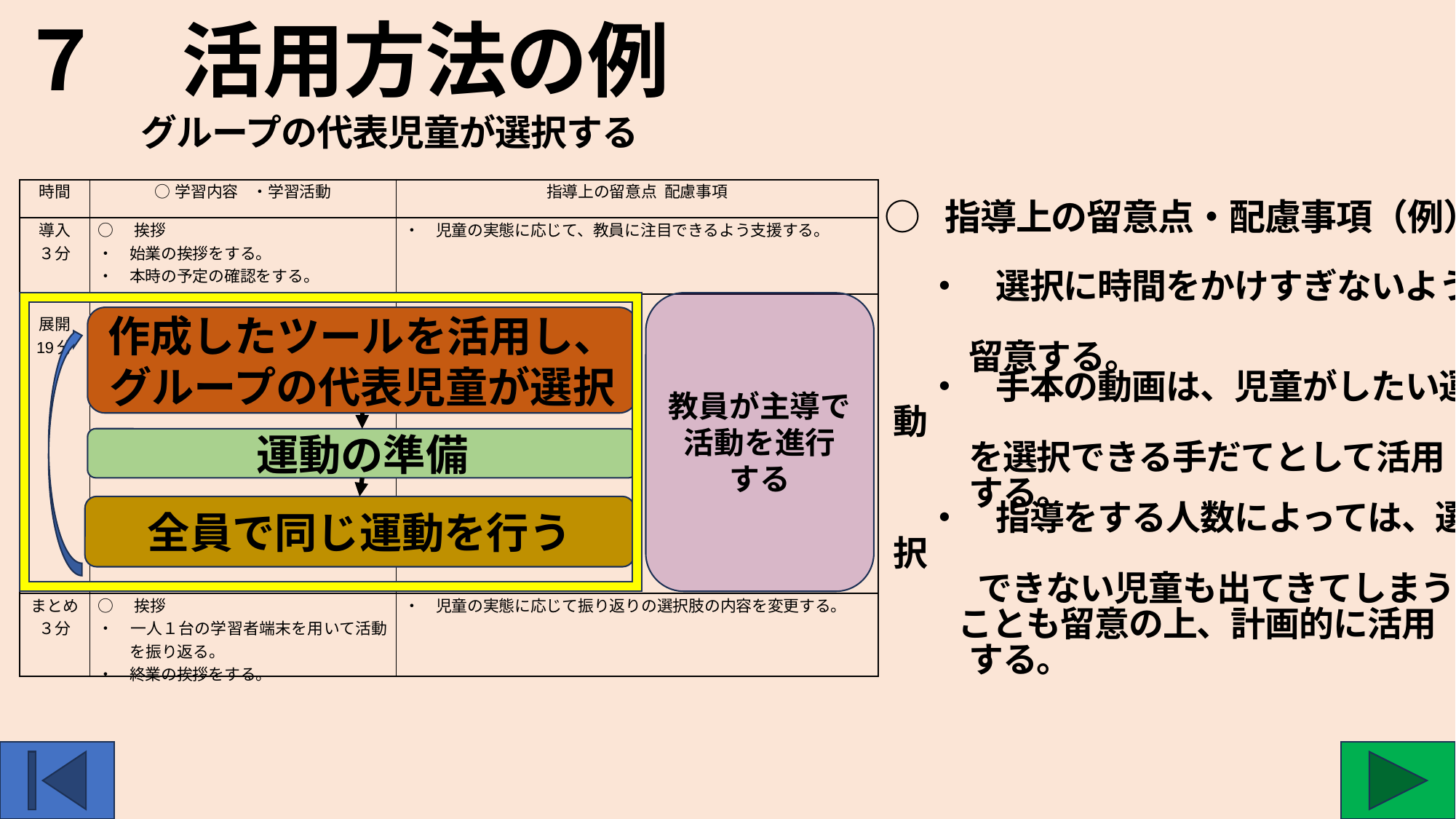

７　活用方法の例
グループの代表児童が選択する
| 時間 | ○学習内容 ・学習活動 | 指導上の留意点 配慮事項 |
| --- | --- | --- |
| 導入 ３分 | ○　挨拶 ・　始業の挨拶をする。 ・　本時の予定の確認をする。 | ・　児童の実態に応じて、教員に注目できるよう支援する。 |
| 展開 19分 |  |  |
| まとめ ３分 | ○　挨拶 ・　一人１台の学習者端末を用いて活動を振り返る。 ・　終業の挨拶をする。 | ・　児童の実態に応じて振り返りの選択肢の内容を変更する。 |
○  指導上の留意点・配慮事項（例）
　・　選択に時間をかけすぎないよう
　 　留意する。

教員が主導で活動を進行
する
作成したツールを活用し、
グループの代表児童が選択
　・　手本の動画は、児童がしたい運動
　 　を選択できる手だてとして活用
　 　する。
運動の準備

　・　指導をする人数によっては、選択
 　　できない児童も出てきてしまう
  　 ことも留意の上、計画的に活用
　 　する。
全員で同じ運動を行う